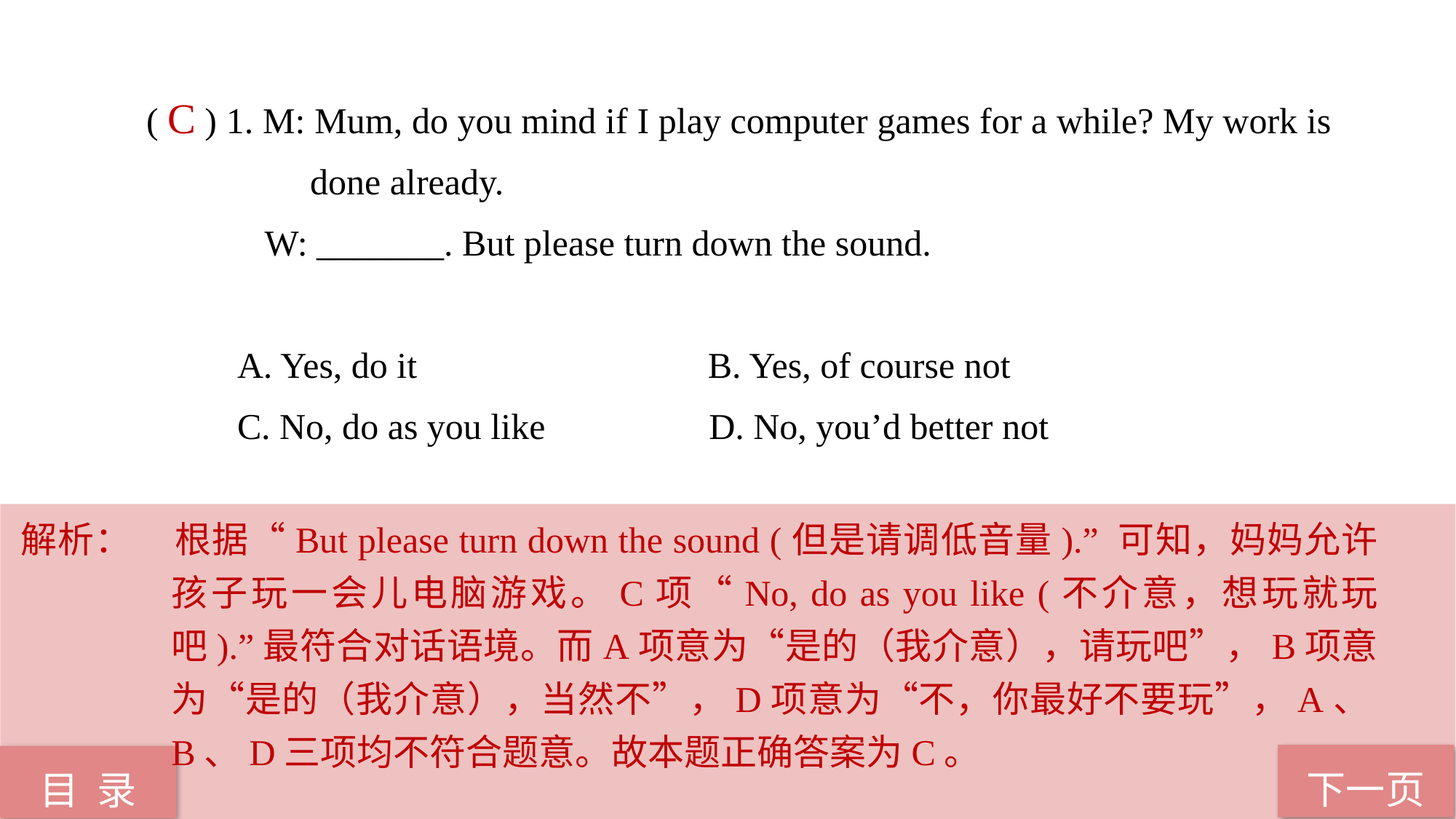

(     ) 1. M: Mum, do you mind if I play computer games for a while? My work is 		      done already.
             W: _______. But please turn down the sound.

          A. Yes, do it                                B. Yes, of course not
          C. No, do as you like                  D. No, you’d better not
 C
解析：	根据“But please turn down the sound (但是请调低音量).” 可知，妈妈允许孩子玩一会儿电脑游戏。C项“No, do as you like (不介意，想玩就玩吧).”最符合对话语境。而A项意为“是的（我介意），请玩吧”，B项意为“是的（我介意），当然不”，D项意为“不，你最好不要玩”，A、B、D三项均不符合题意。故本题正确答案为C。